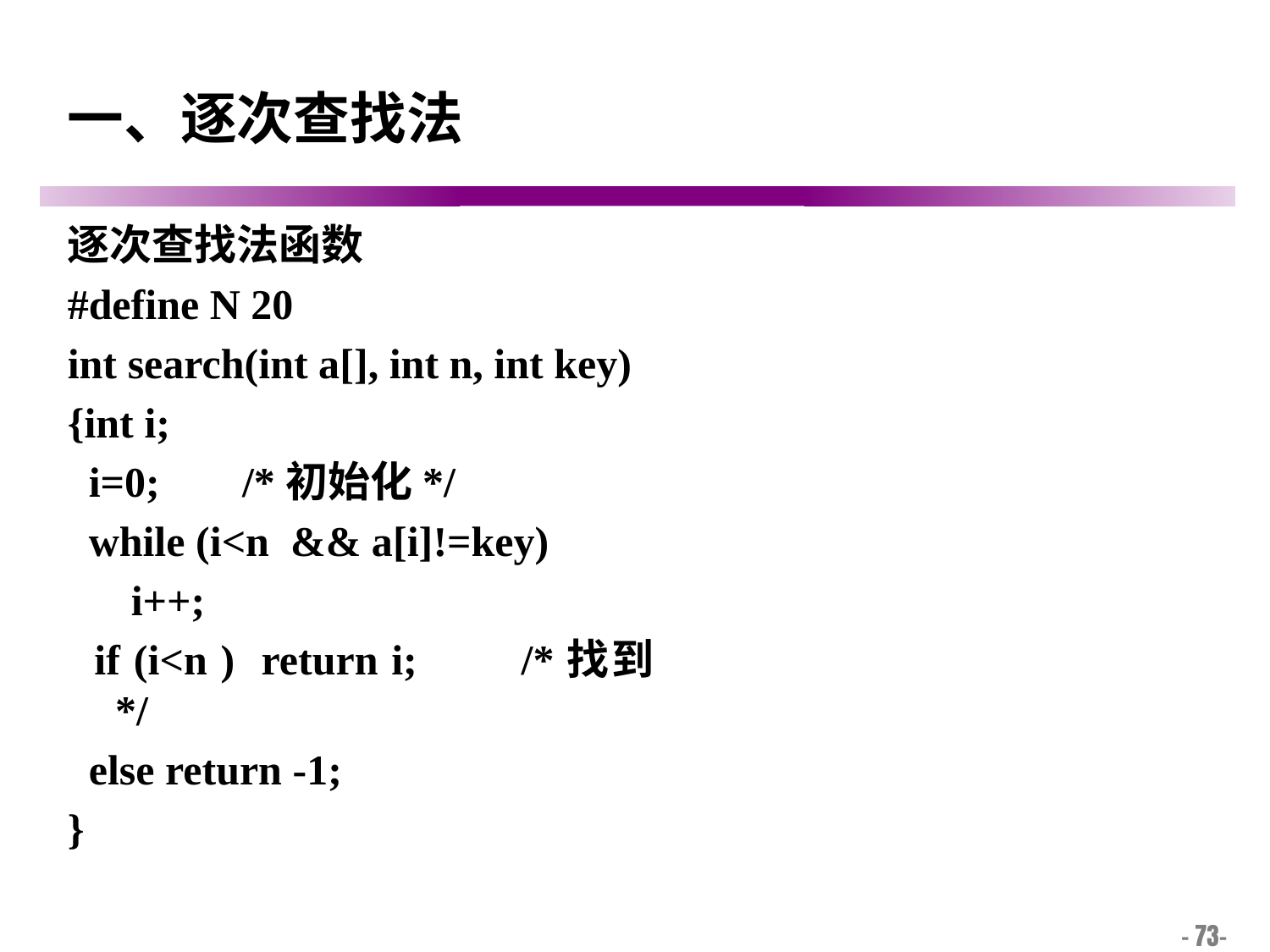

# 一、逐次查找法
逐次查找法函数
#define N 20
int search(int a[], int n, int key)
{int i;
  i=0;   	/*初始化*/
  while (i<n  && a[i]!=key)
      i++;
  if (i<n )  return i;  	/*找到*/
  else return -1;
}

 - 73-